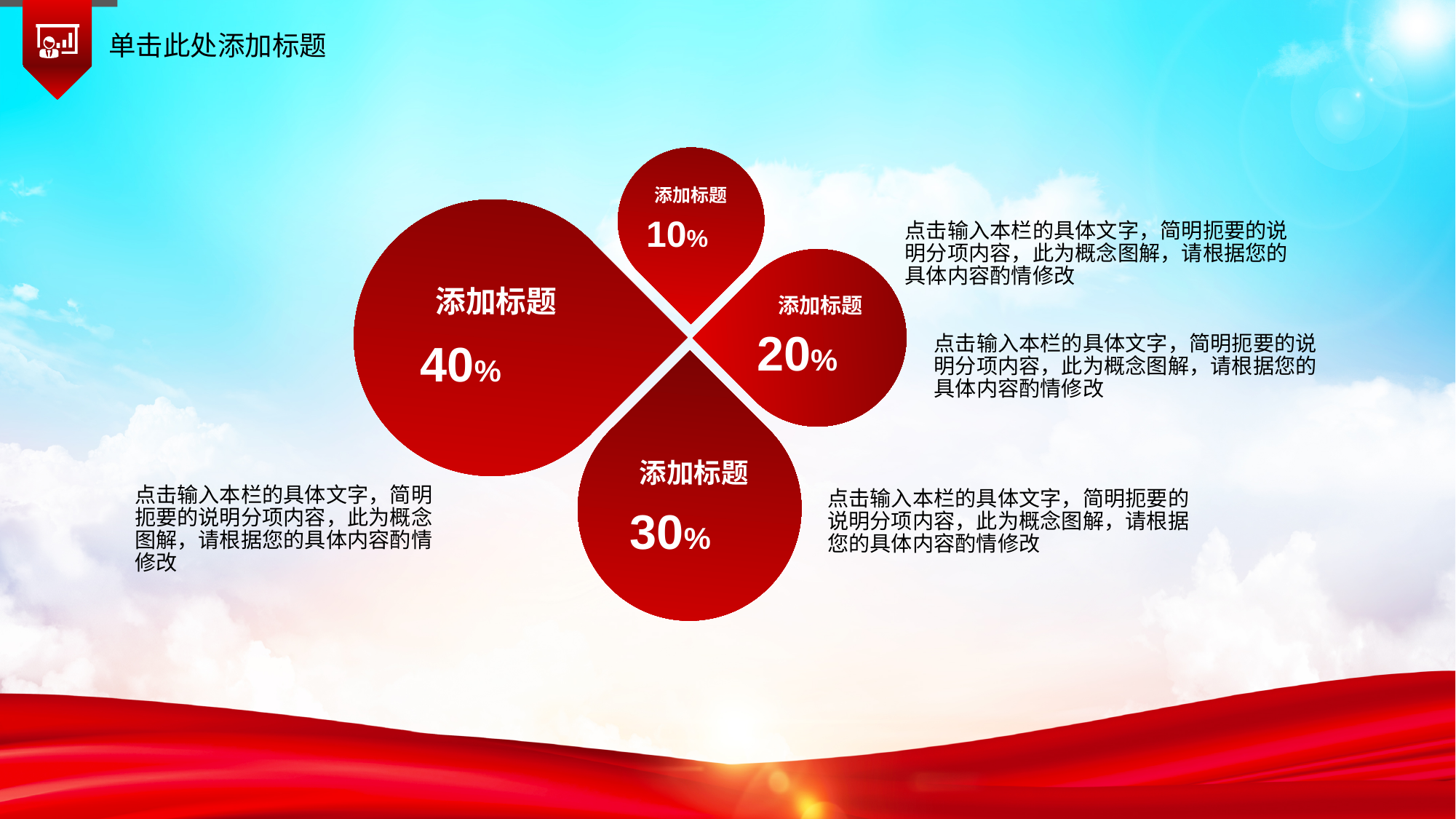

单击此处添加标题

添加标题
10%

添加标题
40%
点击输入本栏的具体文字，简明扼要的说明分项内容，此为概念图解，请根据您的具体内容酌情修改

添加标题
20%
点击输入本栏的具体文字，简明扼要的说明分项内容，此为概念图解，请根据您的具体内容酌情修改

添加标题
30%
点击输入本栏的具体文字，简明扼要的说明分项内容，此为概念图解，请根据您的具体内容酌情修改
点击输入本栏的具体文字，简明扼要的说明分项内容，此为概念图解，请根据您的具体内容酌情修改